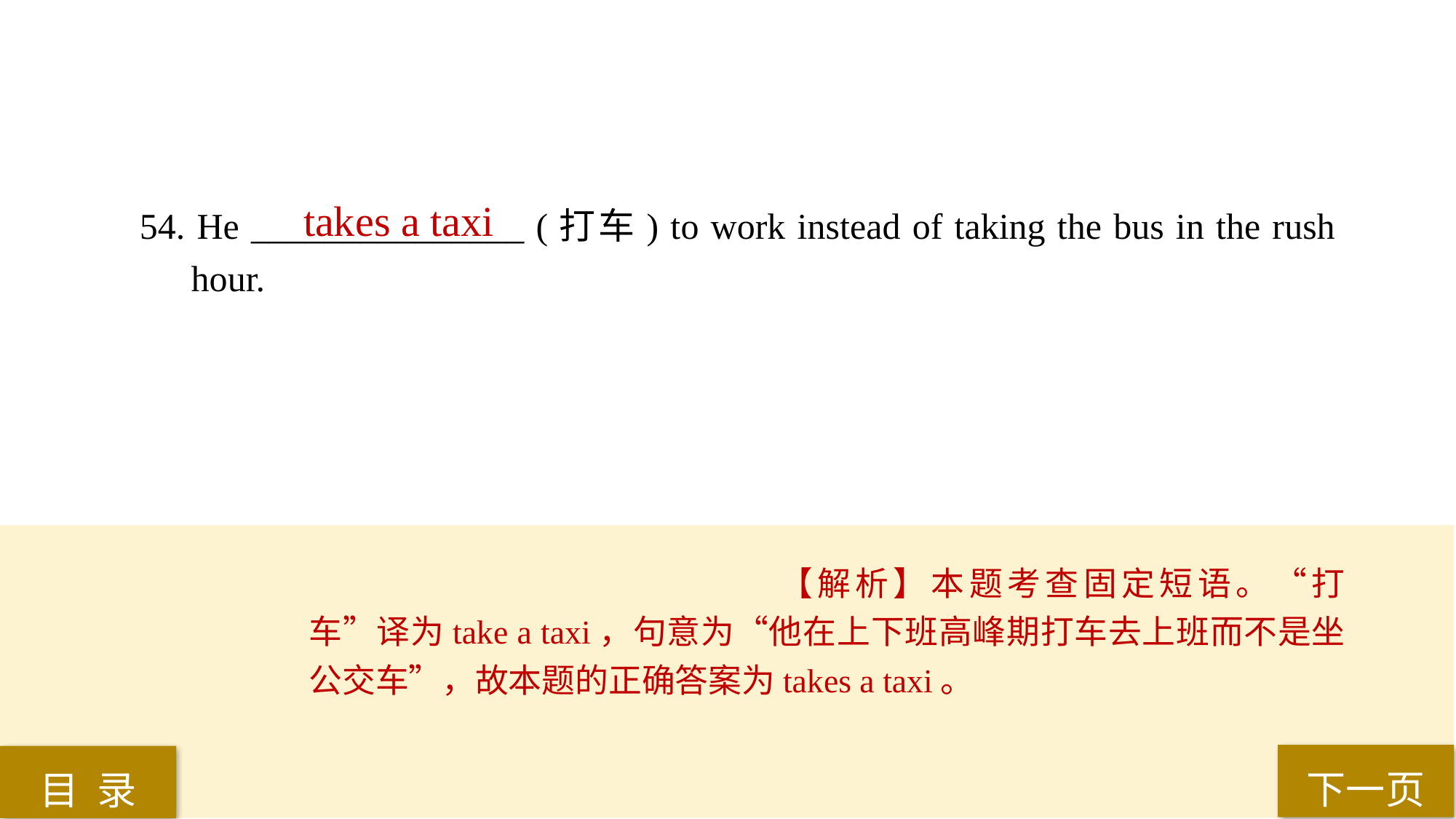

takes a taxi
54. He _______________ (打车) to work instead of taking the bus in the rush hour.
【解析】本题考查固定短语。“打车”译为take a taxi，句意为“他在上下班高峰期打车去上班而不是坐公交车”，故本题的正确答案为takes a taxi。